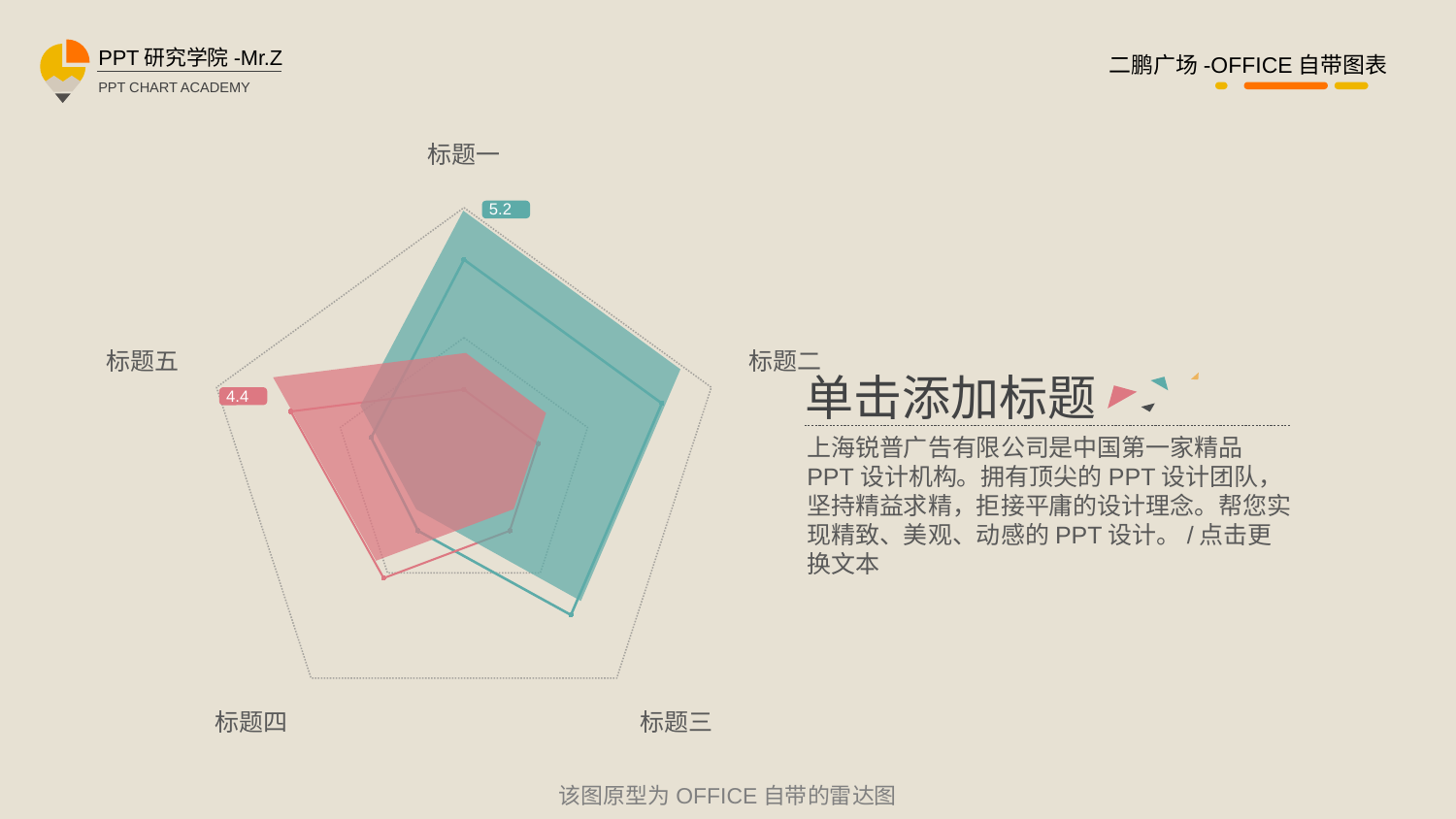

### Chart

| Category | 系列 1 | 系列 2 |
|---|---|---|
| 标题一 | 32.0 | 12.0 |
| 标题二 | 32.0 | 12.0 |
| 标题三 | 28.0 | 12.0 |
| 标题四 | 12.0 | 21.0 |
| 标题五 | 15.0 | 28.0 |
5.2

单击添加标题
上海锐普广告有限公司是中国第一家精品PPT设计机构。拥有顶尖的PPT设计团队，坚持精益求精，拒接平庸的设计理念。帮您实现精致、美观、动感的PPT设计。/点击更换文本

4.4

该图原型为OFFICE自带的雷达图